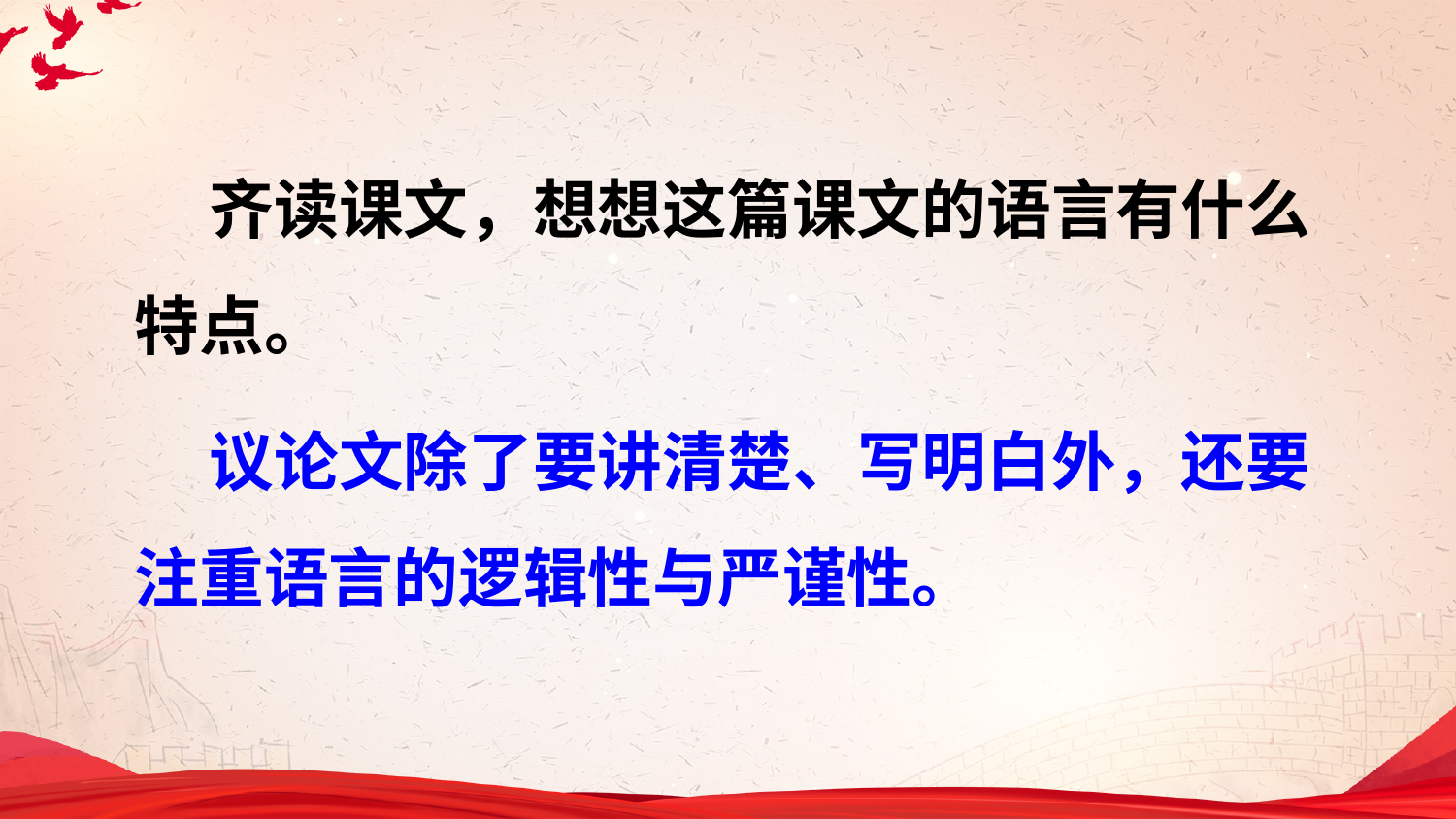

齐读课文，想想这篇课文的语言有什么特点。
    议论文除了要讲清楚、写明白外，还要注重语言的逻辑性与严谨性。